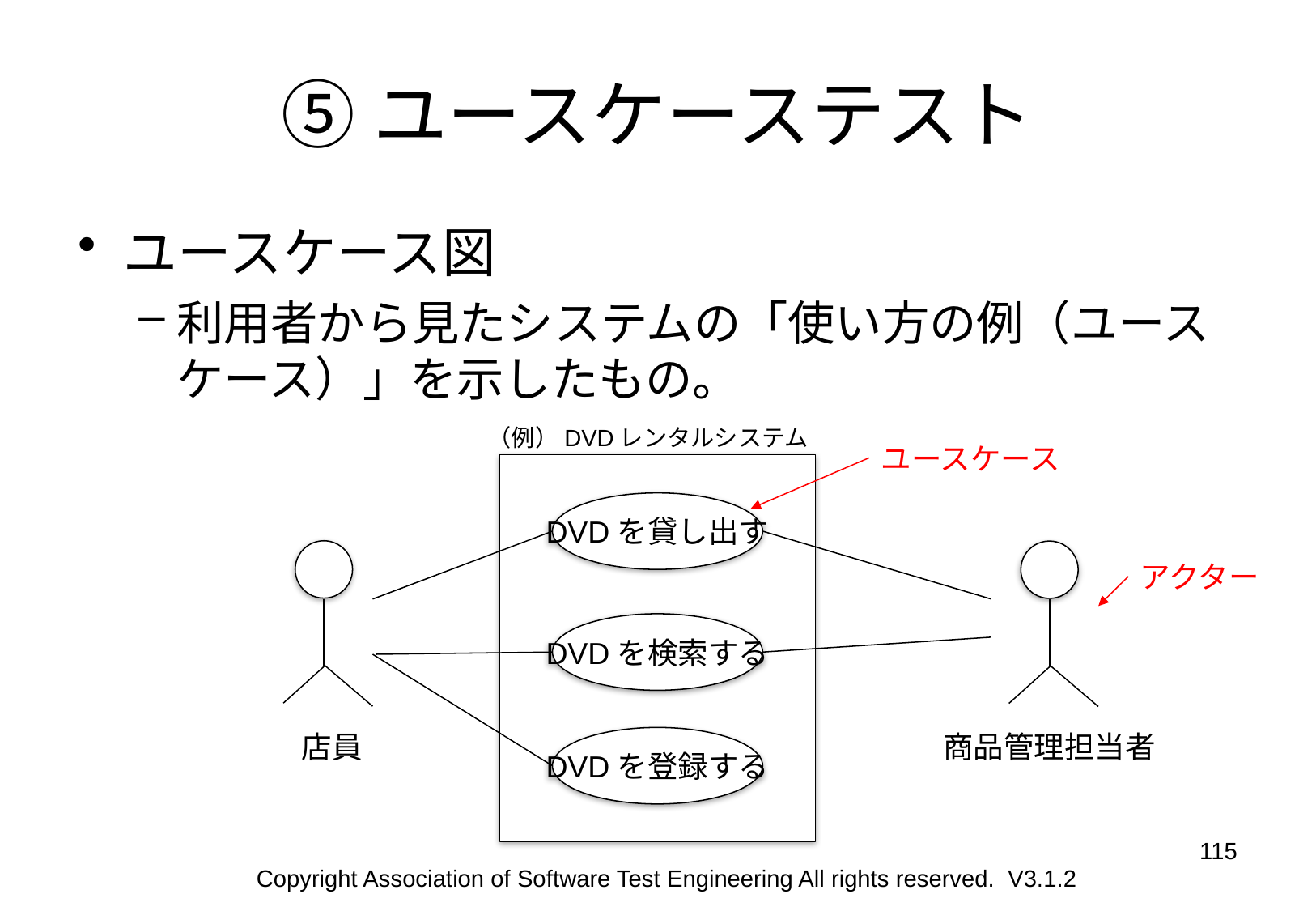

# ⑤ユースケーステスト
ユースケース図
利用者から見たシステムの「使い方の例（ユースケース）」を示したもの。

（例）DVDレンタルシステム
ユースケース

DVDを貸し出す

アクター
DVDを検索する
店員
商品管理担当者
DVDを登録する
115
Copyright Association of Software Test Engineering All rights reserved.  V3.1.2